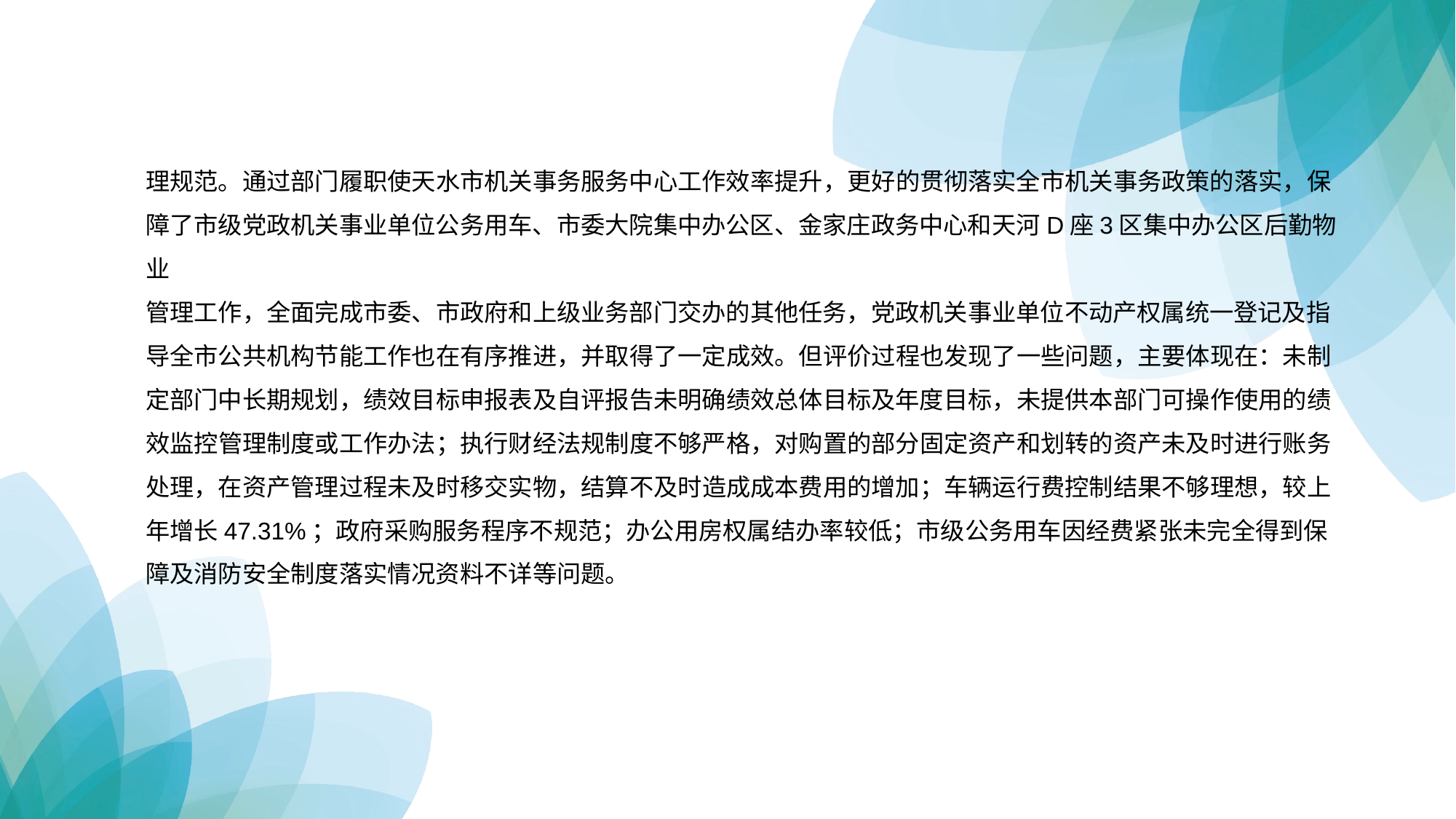

理规范。通过部门履职使天水市机关事务服务中心工作效率提升，更好的贯彻落实全市机关事务政策的落实，保障了市级党政机关事业单位公务用车、市委大院集中办公区、金家庄政务中心和天河D座3区集中办公区后勤物业
管理工作，全面完成市委、市政府和上级业务部门交办的其他任务，党政机关事业单位不动产权属统一登记及指导全市公共机构节能工作也在有序推进，并取得了一定成效。但评价过程也发现了一些问题，主要体现在：未制定部门中长期规划，绩效目标申报表及自评报告未明确绩效总体目标及年度目标，未提供本部门可操作使用的绩效监控管理制度或工作办法；执行财经法规制度不够严格，对购置的部分固定资产和划转的资产未及时进行账务处理，在资产管理过程未及时移交实物，结算不及时造成成本费用的增加；车辆运行费控制结果不够理想，较上年增长47.31%；政府采购服务程序不规范；办公用房权属结办率较低；市级公务用车因经费紧张未完全得到保障及消防安全制度落实情况资料不详等问题。